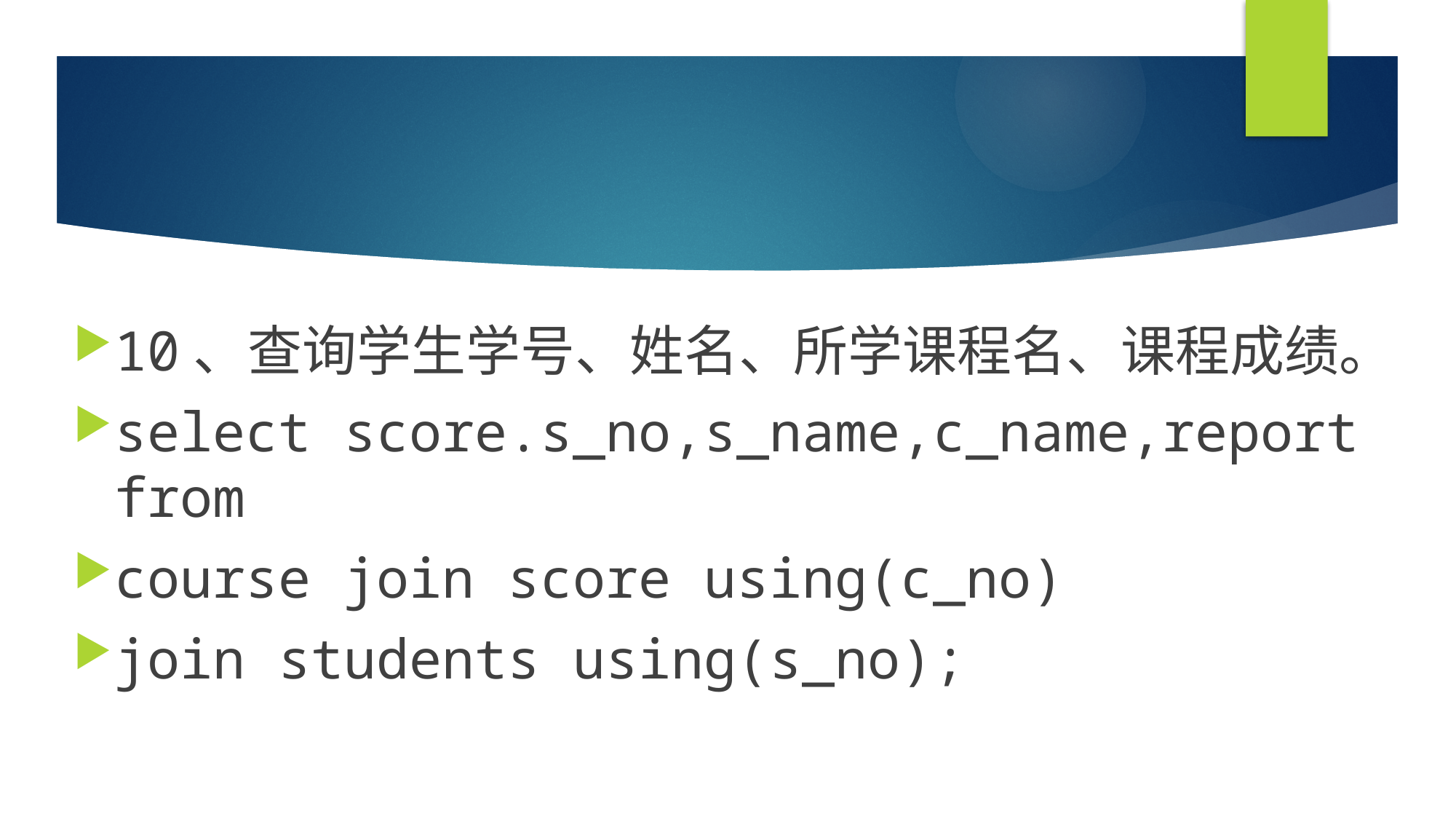

#
10、查询学生学号、姓名、所学课程名、课程成绩。
select score.s_no,s_name,c_name,report from
course join score using(c_no)
join students using(s_no);